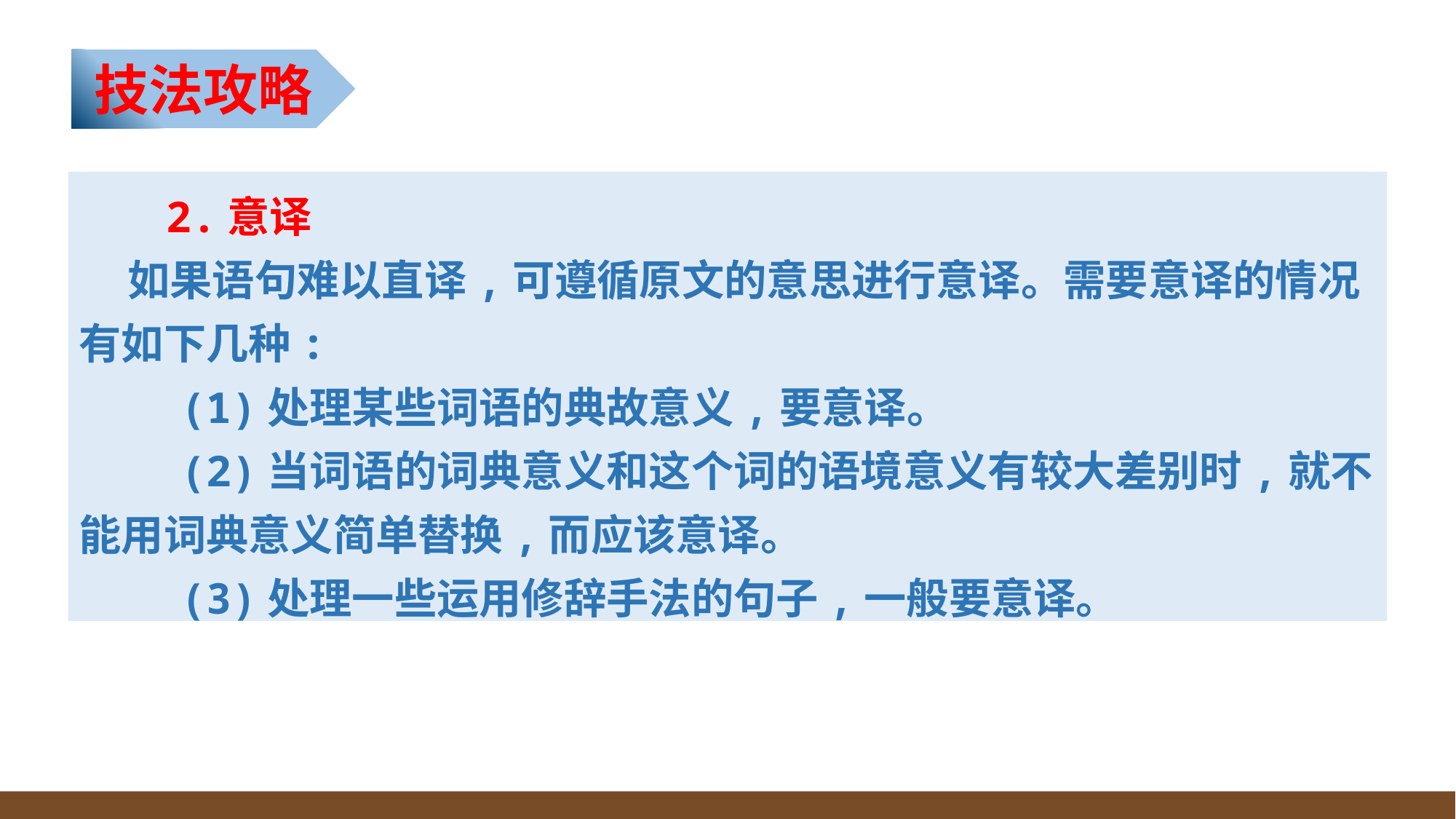

技法攻略
    2.意译
    如果语句难以直译,可遵循原文的意思进行意译。需要意译的情况有如下几种:
    (1)处理某些词语的典故意义,要意译。
    (2)当词语的词典意义和这个词的语境意义有较大差别时,就不能用词典意义简单替换,而应该意译。
    (3)处理一些运用修辞手法的句子,一般要意译。